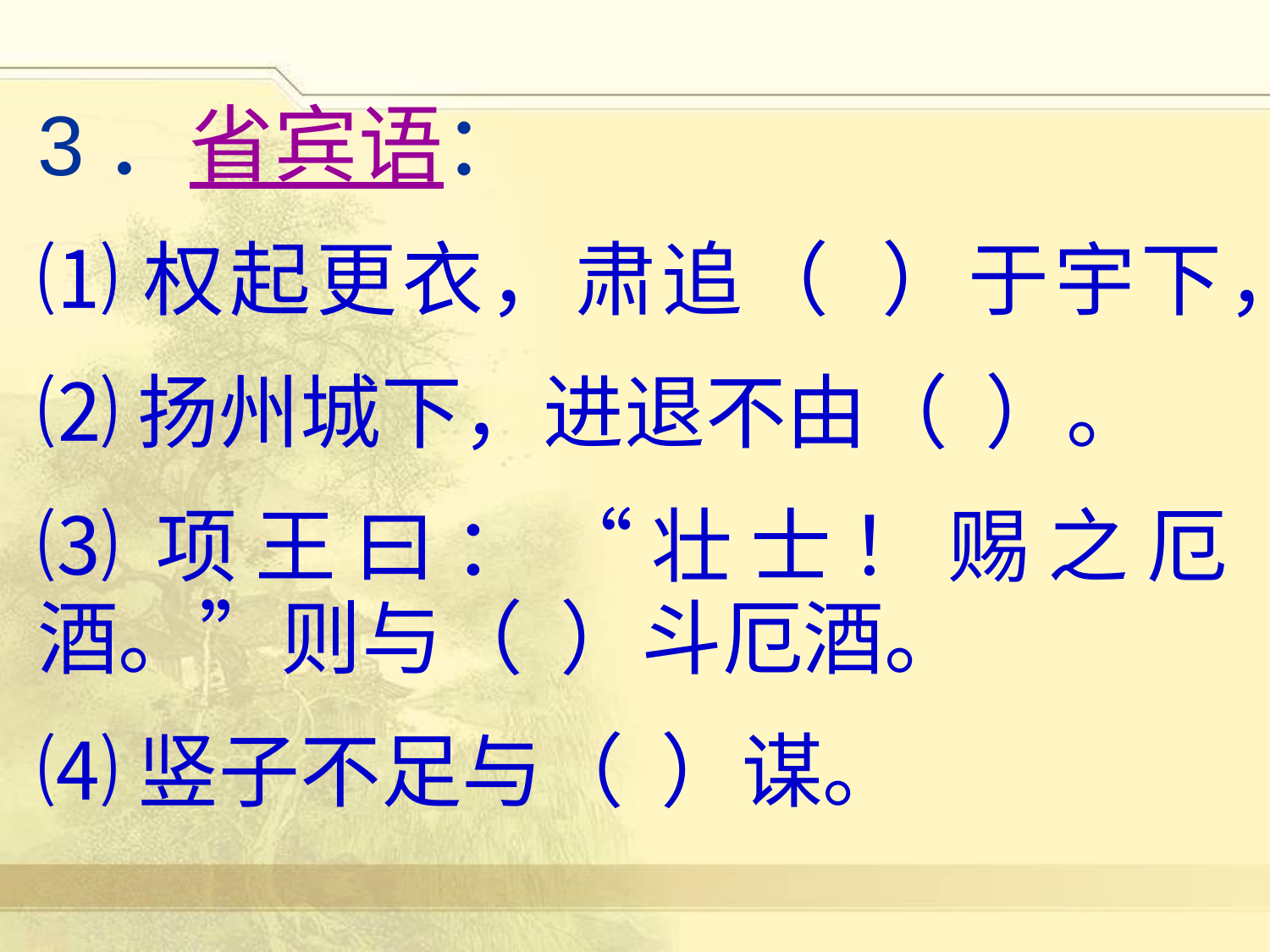

3．省宾语：
⑴权起更衣，肃追（  ）于宇下，
⑵扬州城下，进退不由（  ）。
⑶项王曰：“壮士！赐之厄酒。”则与（  ）斗厄酒。
⑷竖子不足与（  ）谋。